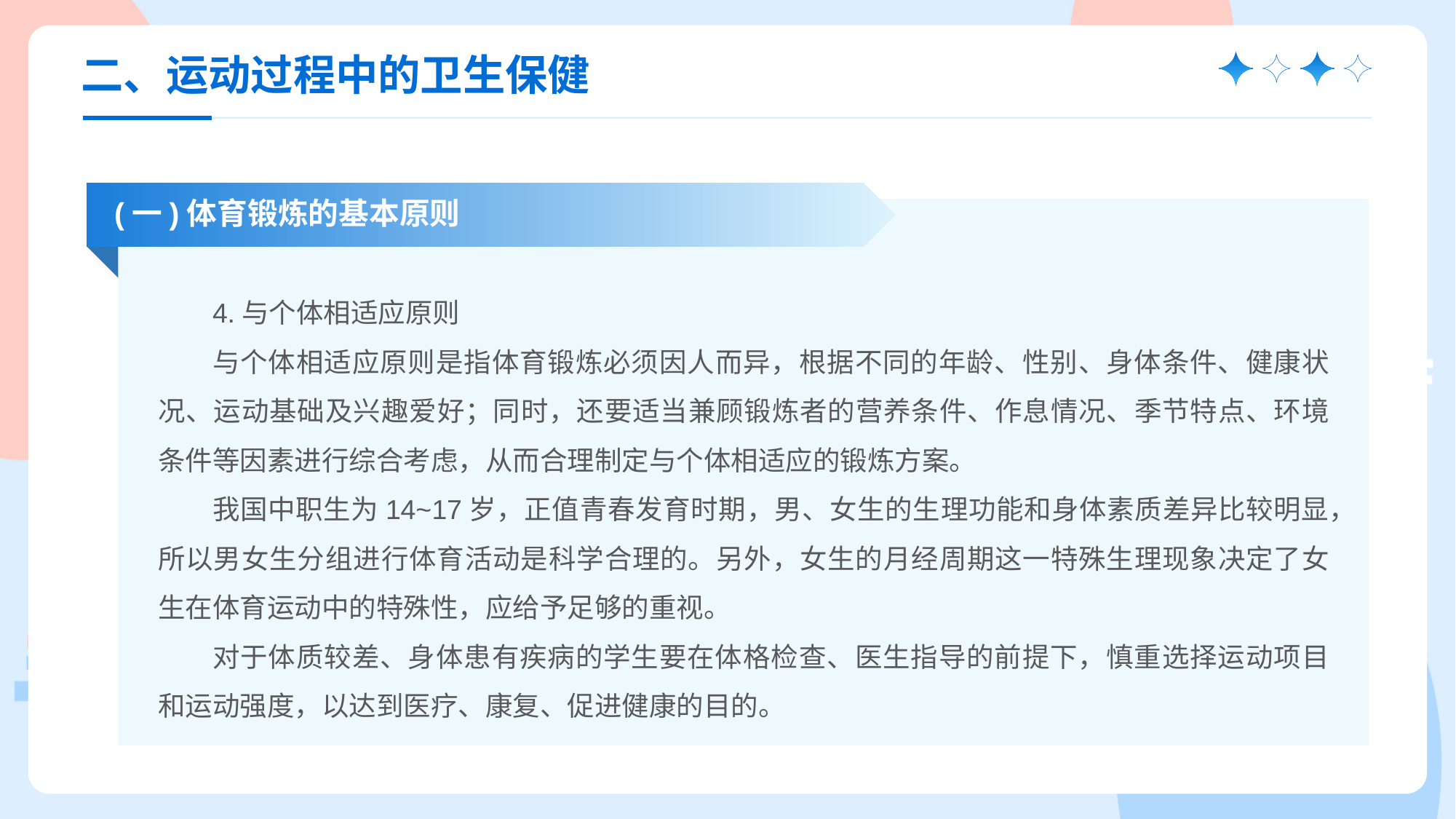

二、运动过程中的卫生保健
(一)体育锻炼的基本原则

4.与个体相适应原则
与个体相适应原则是指体育锻炼必须因人而异，根据不同的年龄、性别、身体条件、健康状况、运动基础及兴趣爱好；同时，还要适当兼顾锻炼者的营养条件、作息情况、季节特点、环境条件等因素进行综合考虑，从而合理制定与个体相适应的锻炼方案。
我国中职生为14~17岁，正值青春发育时期，男、女生的生理功能和身体素质差异比较明显，所以男女生分组进行体育活动是科学合理的。另外，女生的月经周期这一特殊生理现象决定了女生在体育运动中的特殊性，应给予足够的重视。
对于体质较差、身体患有疾病的学生要在体格检查、医生指导的前提下，慎重选择运动项目和运动强度，以达到医疗、康复、促进健康的目的。